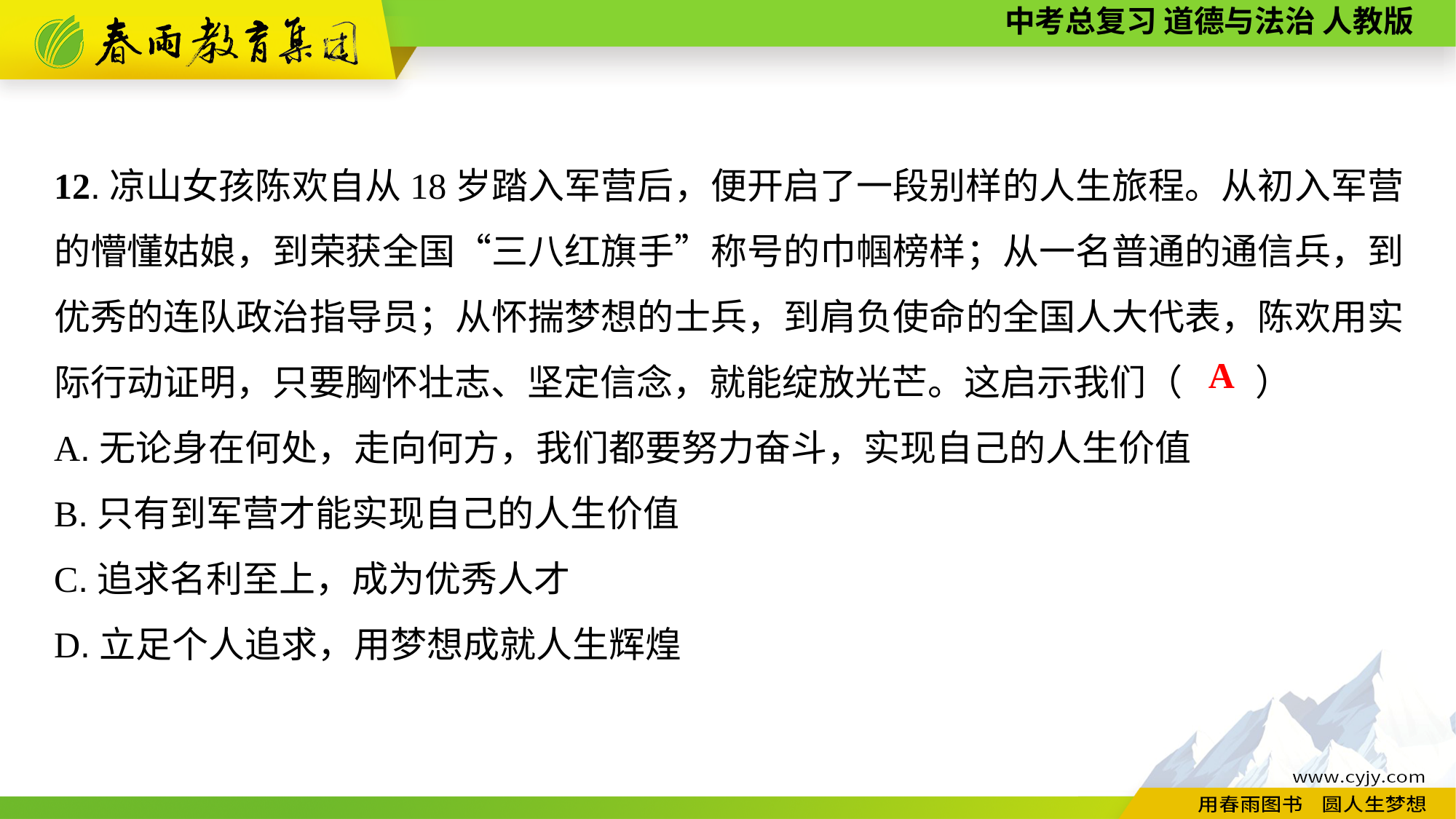

12.凉山女孩陈欢自从18岁踏入军营后，便开启了一段别样的人生旅程。从初入军营的懵懂姑娘，到荣获全国“三八红旗手”称号的巾帼榜样；从一名普通的通信兵，到优秀的连队政治指导员；从怀揣梦想的士兵，到肩负使命的全国人大代表，陈欢用实际行动证明，只要胸怀壮志、坚定信念，就能绽放光芒。这启示我们（　　）
A.无论身在何处，走向何方，我们都要努力奋斗，实现自己的人生价值
B.只有到军营才能实现自己的人生价值
C.追求名利至上，成为优秀人才
D.立足个人追求，用梦想成就人生辉煌
A